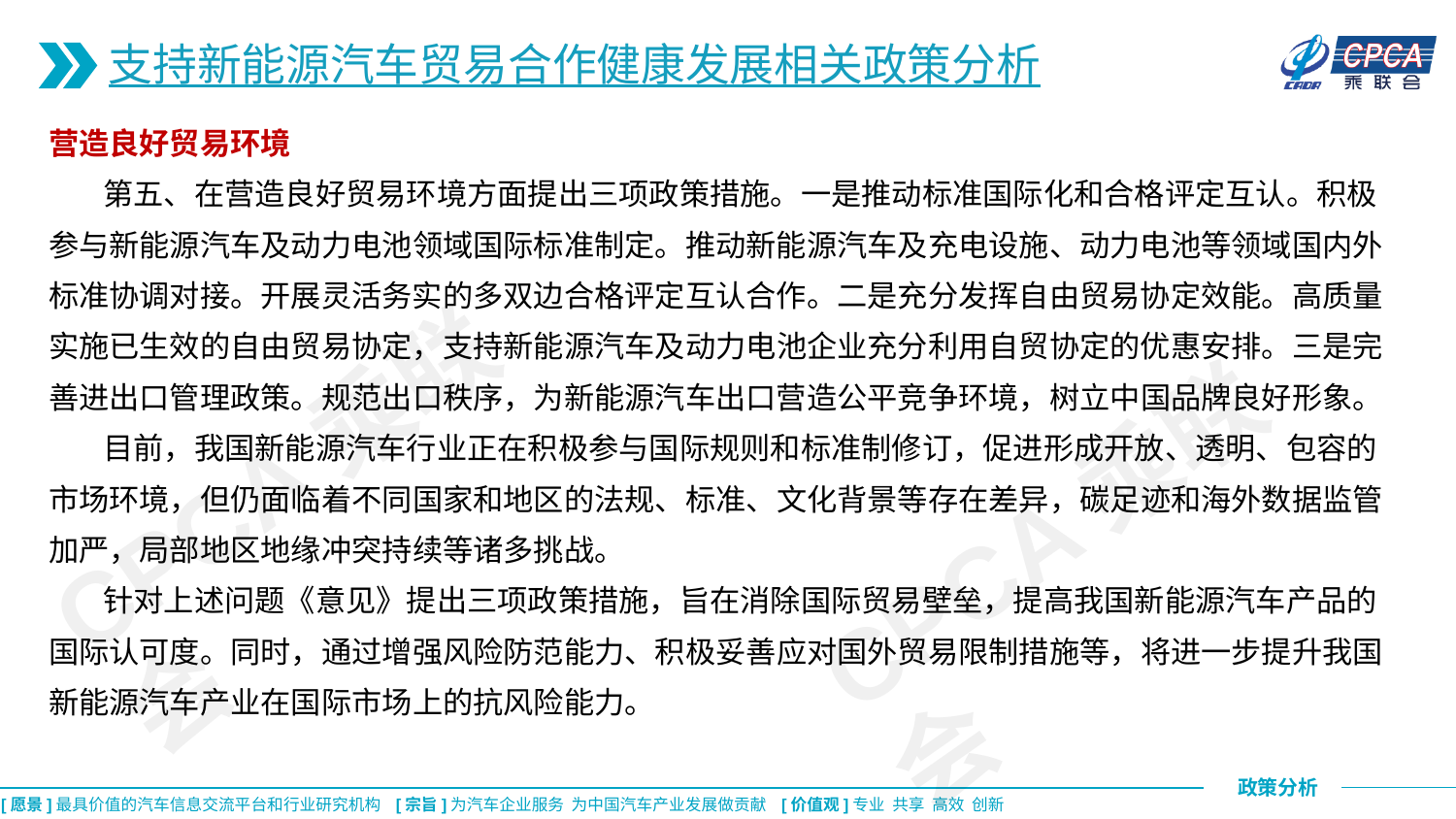

支持新能源汽车贸易合作健康发展相关政策分析
营造良好贸易环境
       第五、在营造良好贸易环境方面提出三项政策措施。一是推动标准国际化和合格评定互认。积极参与新能源汽车及动力电池领域国际标准制定。推动新能源汽车及充电设施、动力电池等领域国内外标准协调对接。开展灵活务实的多双边合格评定互认合作。二是充分发挥自由贸易协定效能。高质量实施已生效的自由贸易协定，支持新能源汽车及动力电池企业充分利用自贸协定的优惠安排。三是完善进出口管理政策。规范出口秩序，为新能源汽车出口营造公平竞争环境，树立中国品牌良好形象。
       目前，我国新能源汽车行业正在积极参与国际规则和标准制修订，促进形成开放、透明、包容的市场环境，但仍面临着不同国家和地区的法规、标准、文化背景等存在差异，碳足迹和海外数据监管加严，局部地区地缘冲突持续等诸多挑战。
       针对上述问题《意见》提出三项政策措施，旨在消除国际贸易壁垒，提高我国新能源汽车产品的国际认可度。同时，通过增强风险防范能力、积极妥善应对国外贸易限制措施等，将进一步提升我国新能源汽车产业在国际市场上的抗风险能力。
CPCA乘联会
CPCA乘联会